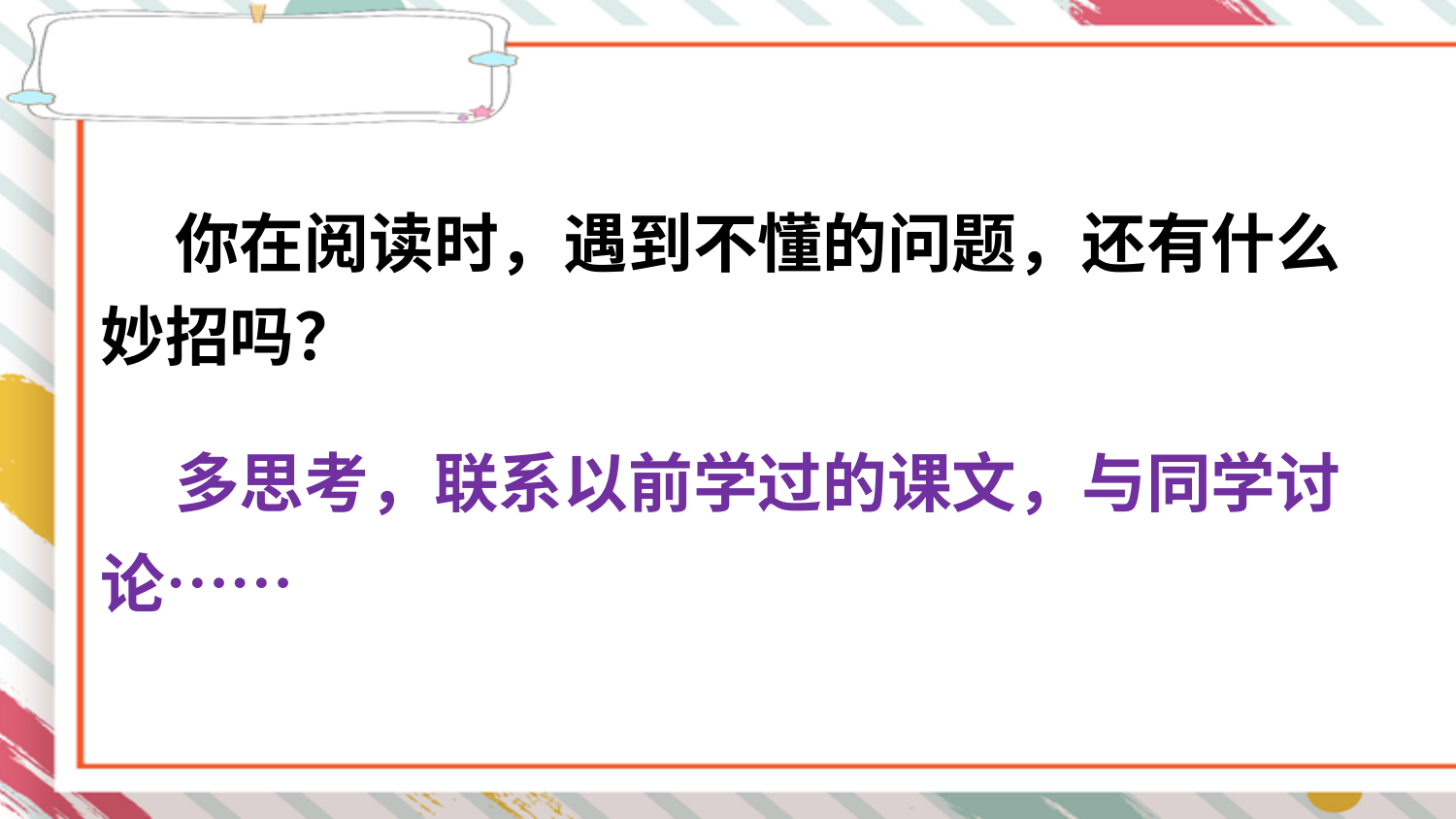

你在阅读时，遇到不懂的问题，还有什么妙招吗？
    多思考，联系以前学过的课文，与同学讨论……